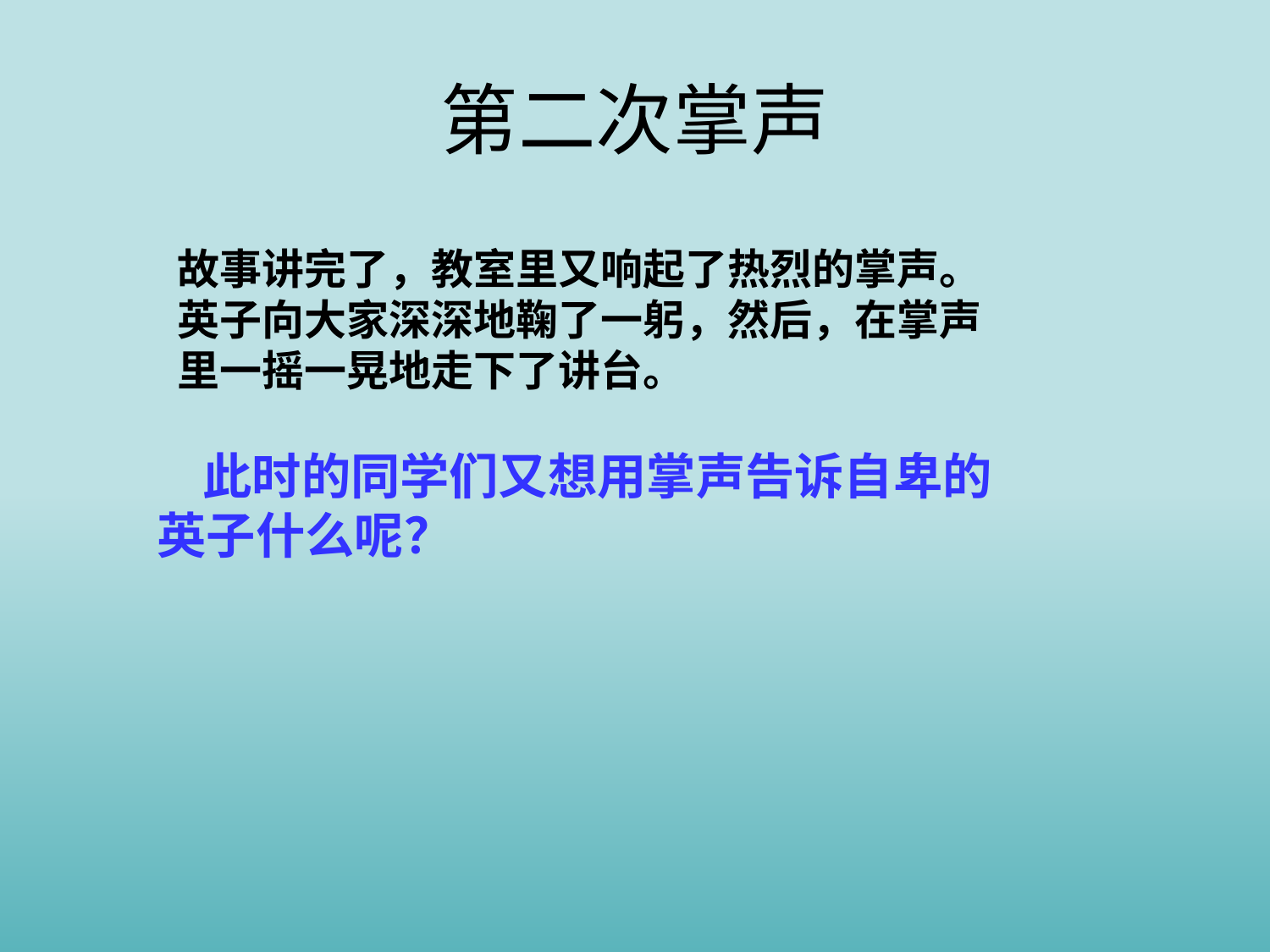

# 第二次掌声
故事讲完了，教室里又响起了热烈的掌声。英子向大家深深地鞠了一躬，然后，在掌声里一摇一晃地走下了讲台。
   此时的同学们又想用掌声告诉自卑的英子什么呢？